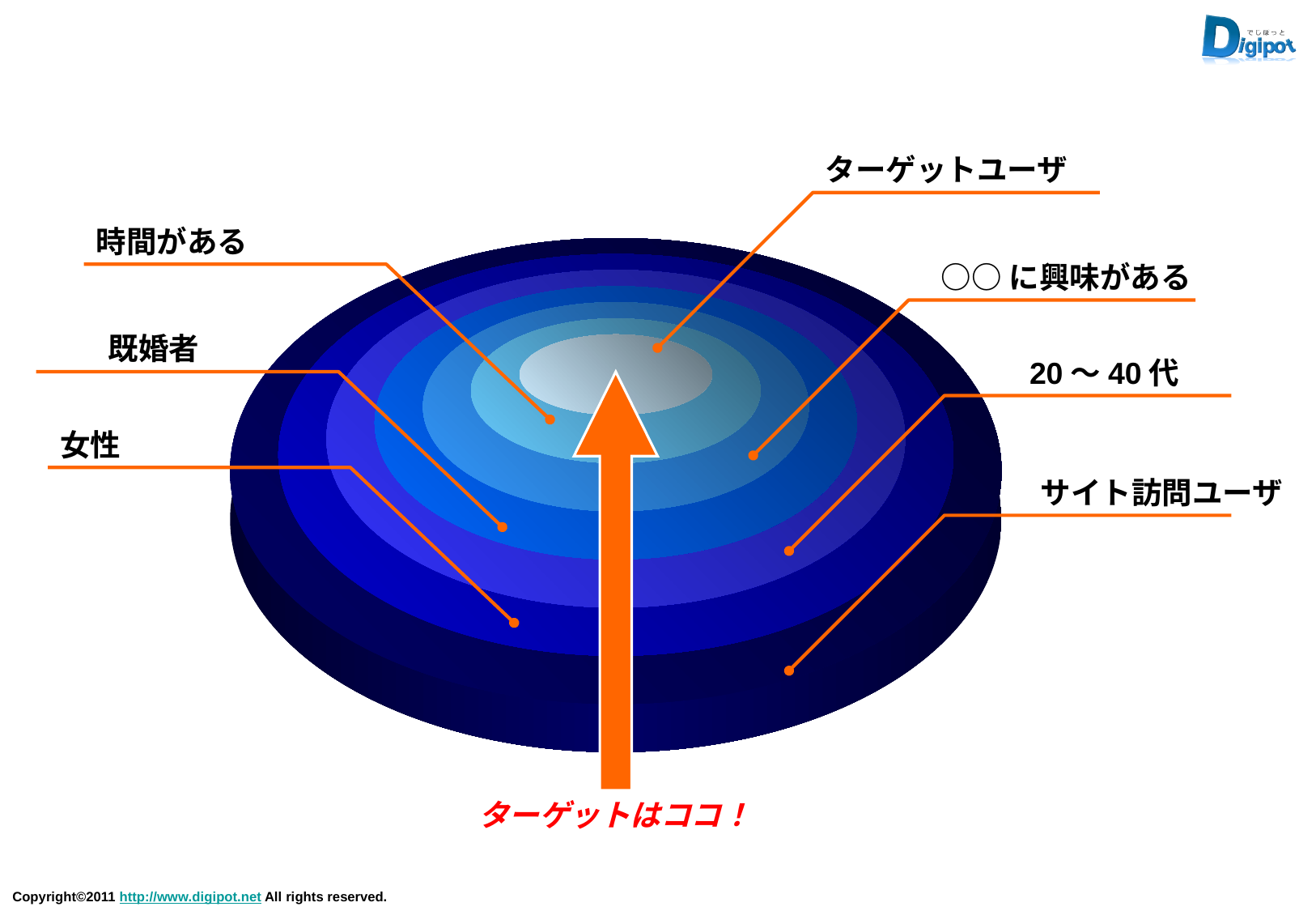

ターゲットユーザ

時間がある

○○に興味がある

既婚者
20～40代

女性

サイト訪問ユーザ

ターゲットはココ！